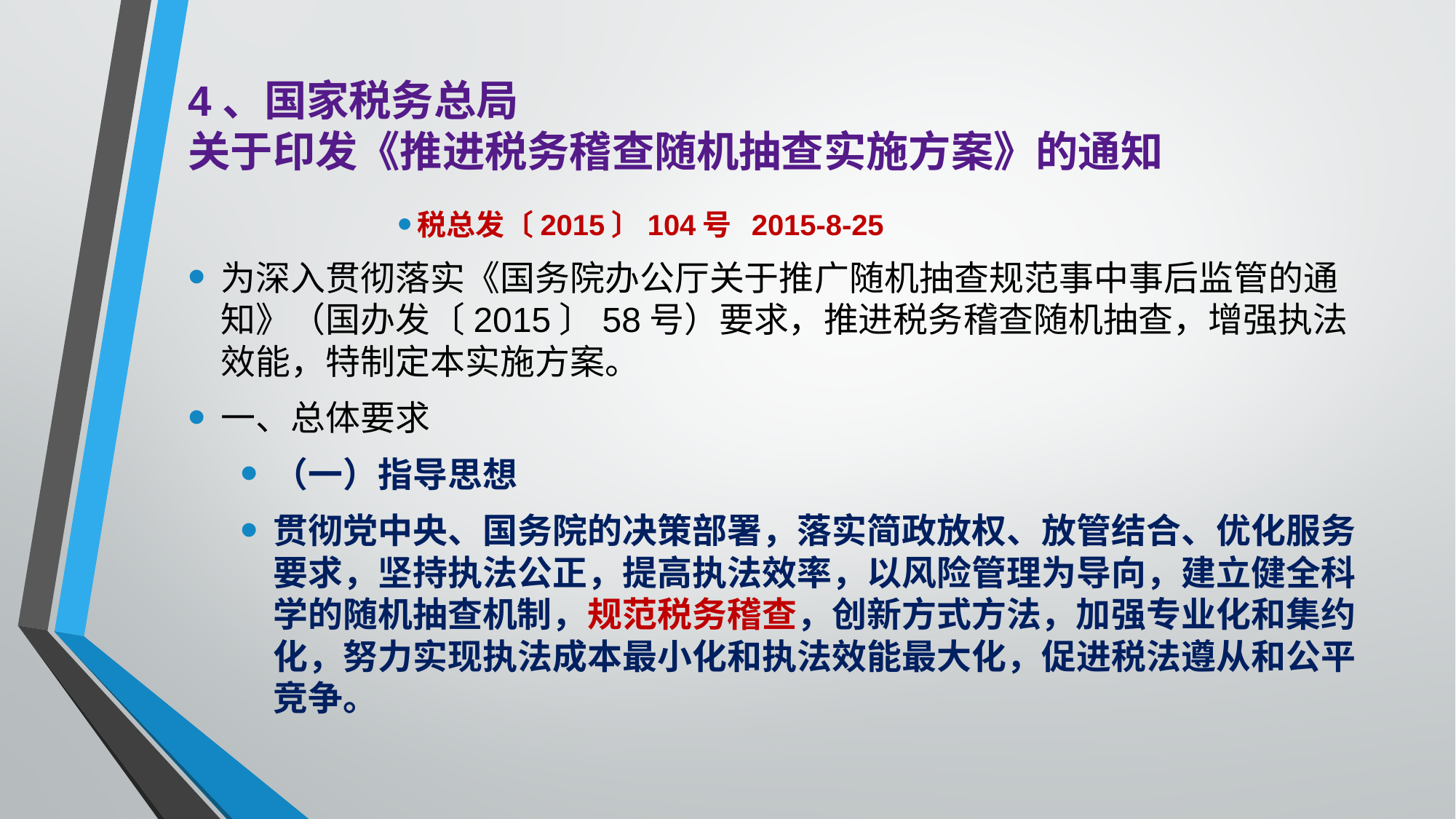

# 4、国家税务总局 关于印发《推进税务稽查随机抽查实施方案》的通知
税总发〔2015〕104号  2015-8-25
为深入贯彻落实《国务院办公厅关于推广随机抽查规范事中事后监管的通知》（国办发〔2015〕58号）要求，推进税务稽查随机抽查，增强执法效能，特制定本实施方案。
一、总体要求
（一）指导思想
贯彻党中央、国务院的决策部署，落实简政放权、放管结合、优化服务要求，坚持执法公正，提高执法效率，以风险管理为导向，建立健全科学的随机抽查机制，规范税务稽查，创新方式方法，加强专业化和集约化，努力实现执法成本最小化和执法效能最大化，促进税法遵从和公平竞争。